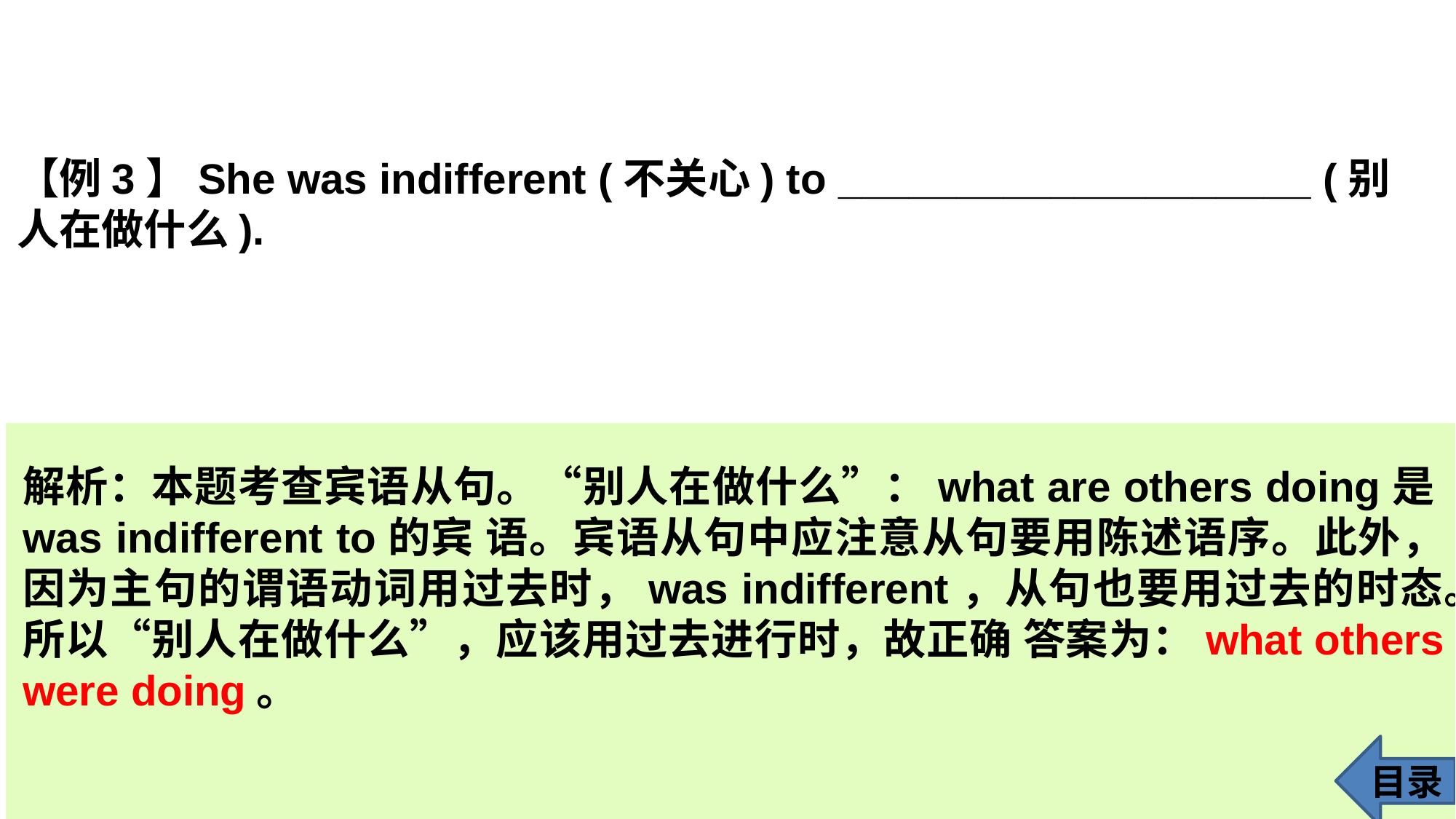

【例3】She was indifferent (不关心) to ____________________ (别人在做什么).

解析：本题考查宾语从句。“别人在做什么”：what are others doing是was indifferent to的宾 语。宾语从句中应注意从句要用陈述语序。此外，因为主句的谓语动词用过去时，was indifferent，从句也要用过去的时态。所以“别人在做什么”，应该用过去进行时，故正确 答案为：what others were doing。
目录
23